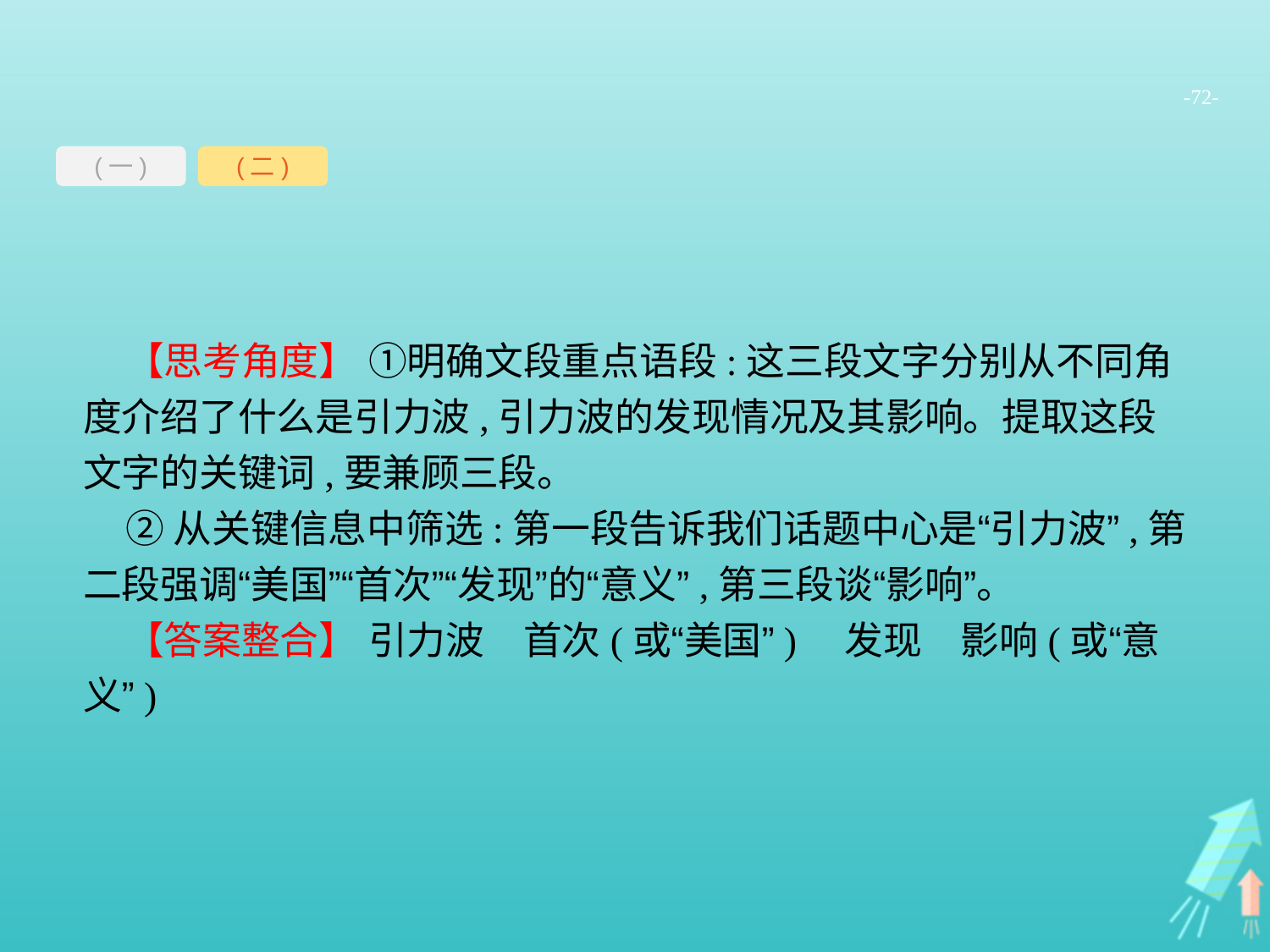

-72-
(一)
(二)
【思考角度】 ①明确文段重点语段:这三段文字分别从不同角度介绍了什么是引力波,引力波的发现情况及其影响。提取这段文字的关键词,要兼顾三段。
②从关键信息中筛选:第一段告诉我们话题中心是“引力波”,第二段强调“美国”“首次”“发现”的“意义”,第三段谈“影响”。
【答案整合】 引力波　首次(或“美国”)　发现　影响(或“意义”)